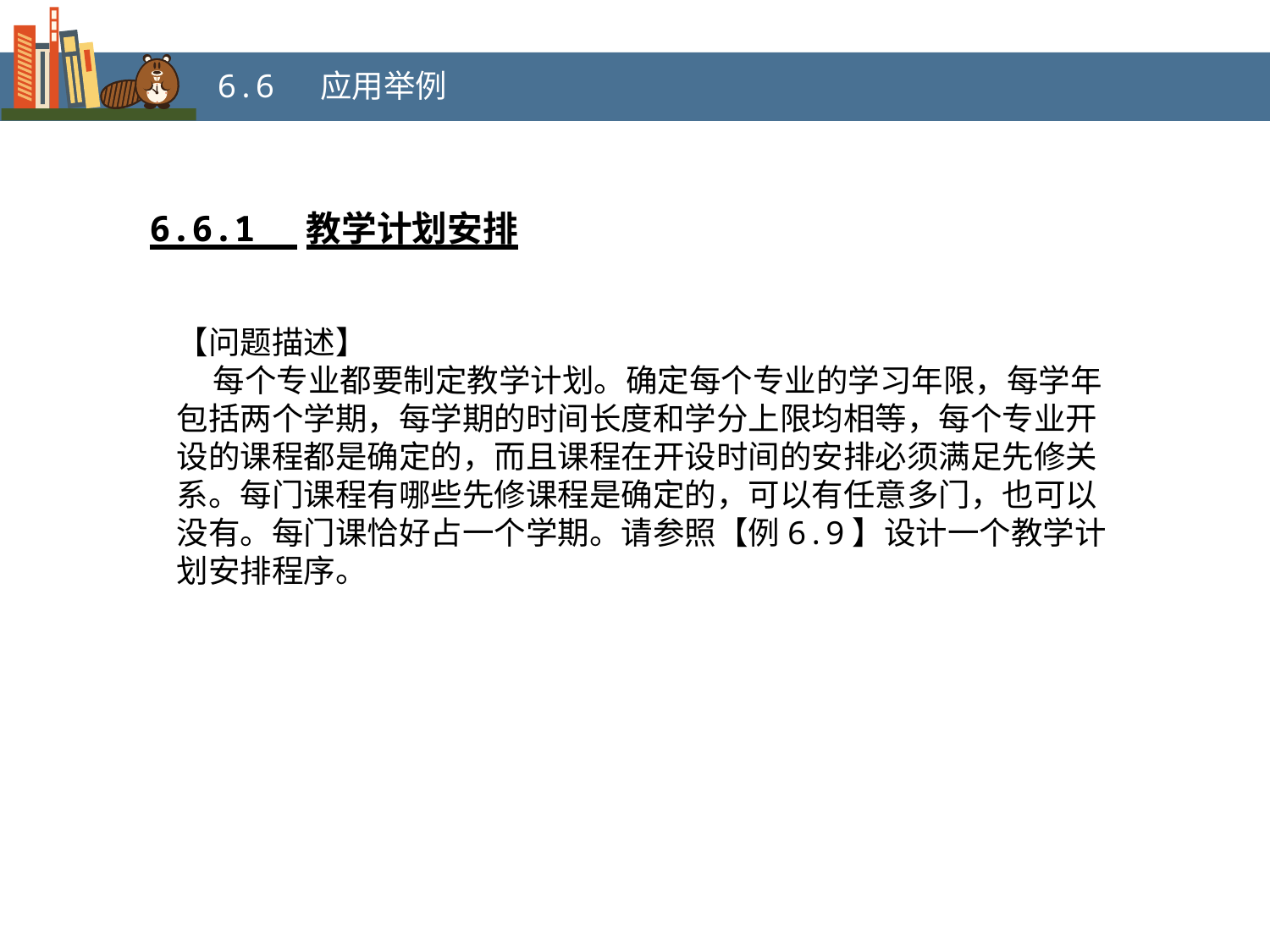

6.6  应用举例

6.6.1  教学计划安排

【问题描述】
    每个专业都要制定教学计划。确定每个专业的学习年限，每学年包括两个学期，每学期的时间长度和学分上限均相等，每个专业开设的课程都是确定的，而且课程在开设时间的安排必须满足先修关系。每门课程有哪些先修课程是确定的，可以有任意多门，也可以没有。每门课恰好占一个学期。请参照【例6.9】设计一个教学计划安排程序。